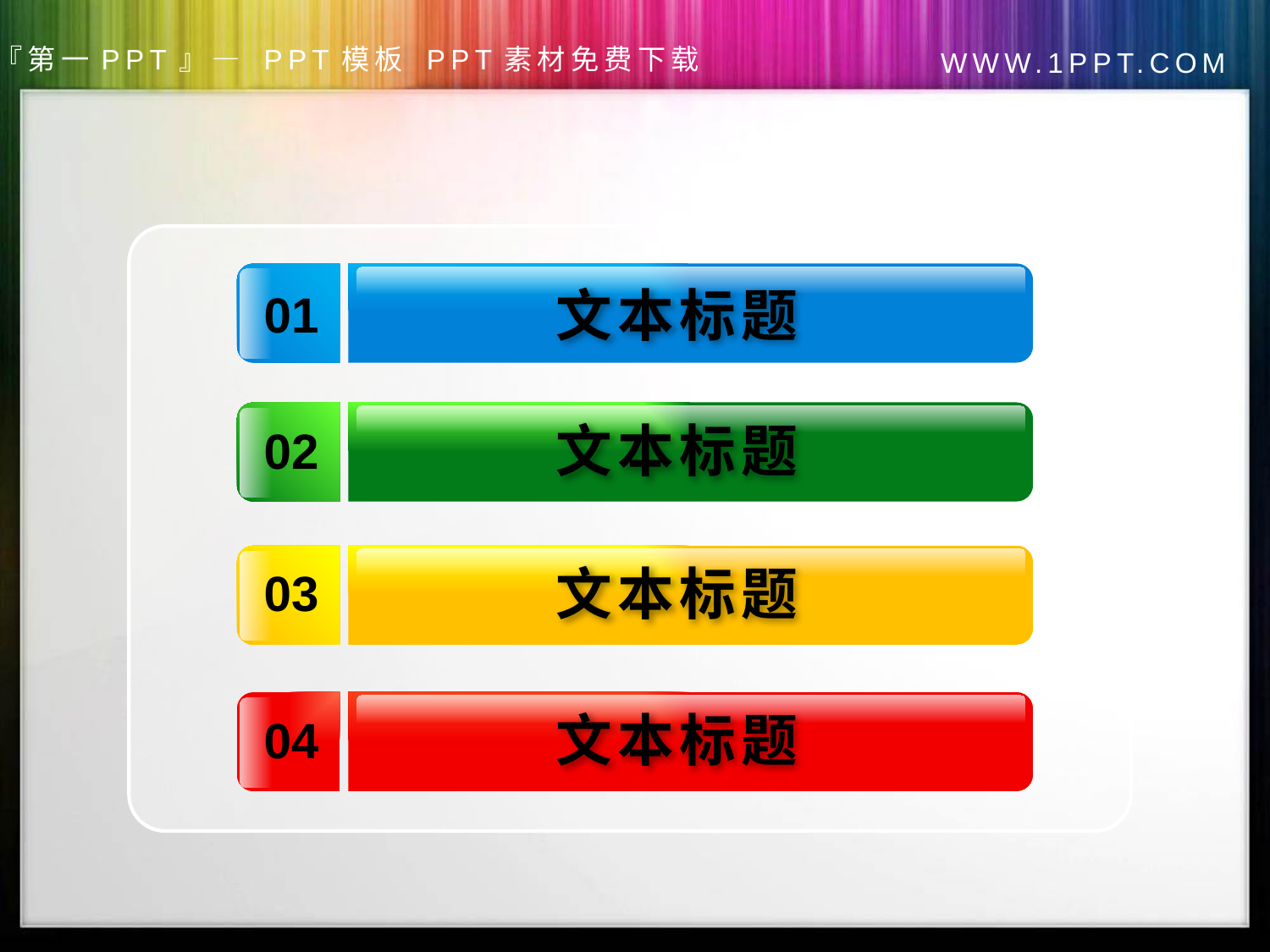

文本标题
01
文本标题
02
文本标题
03
文本标题
04